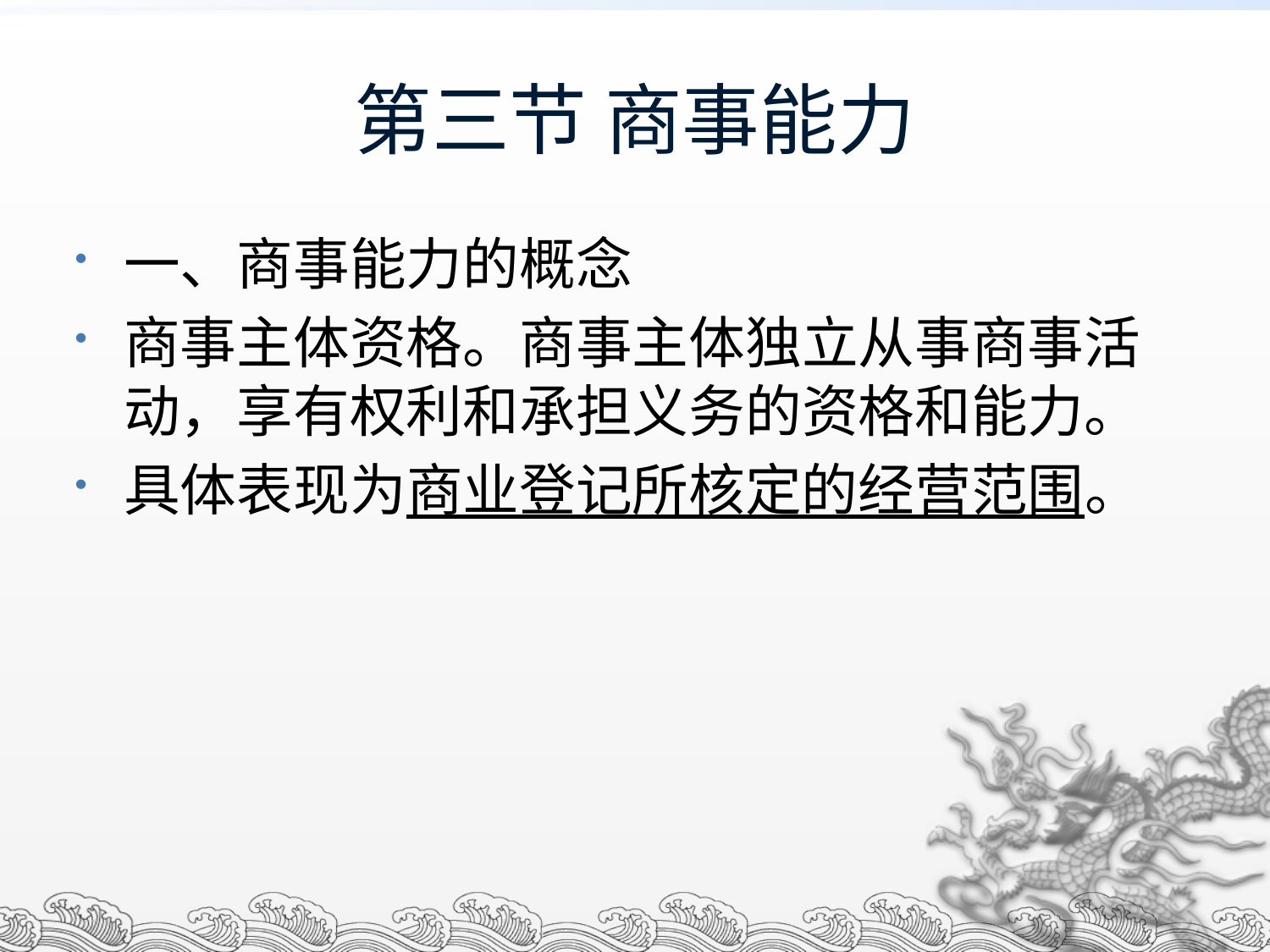

# 第三节 商事能力
一、商事能力的概念
商事主体资格。商事主体独立从事商事活动，享有权利和承担义务的资格和能力。
具体表现为商业登记所核定的经营范围。